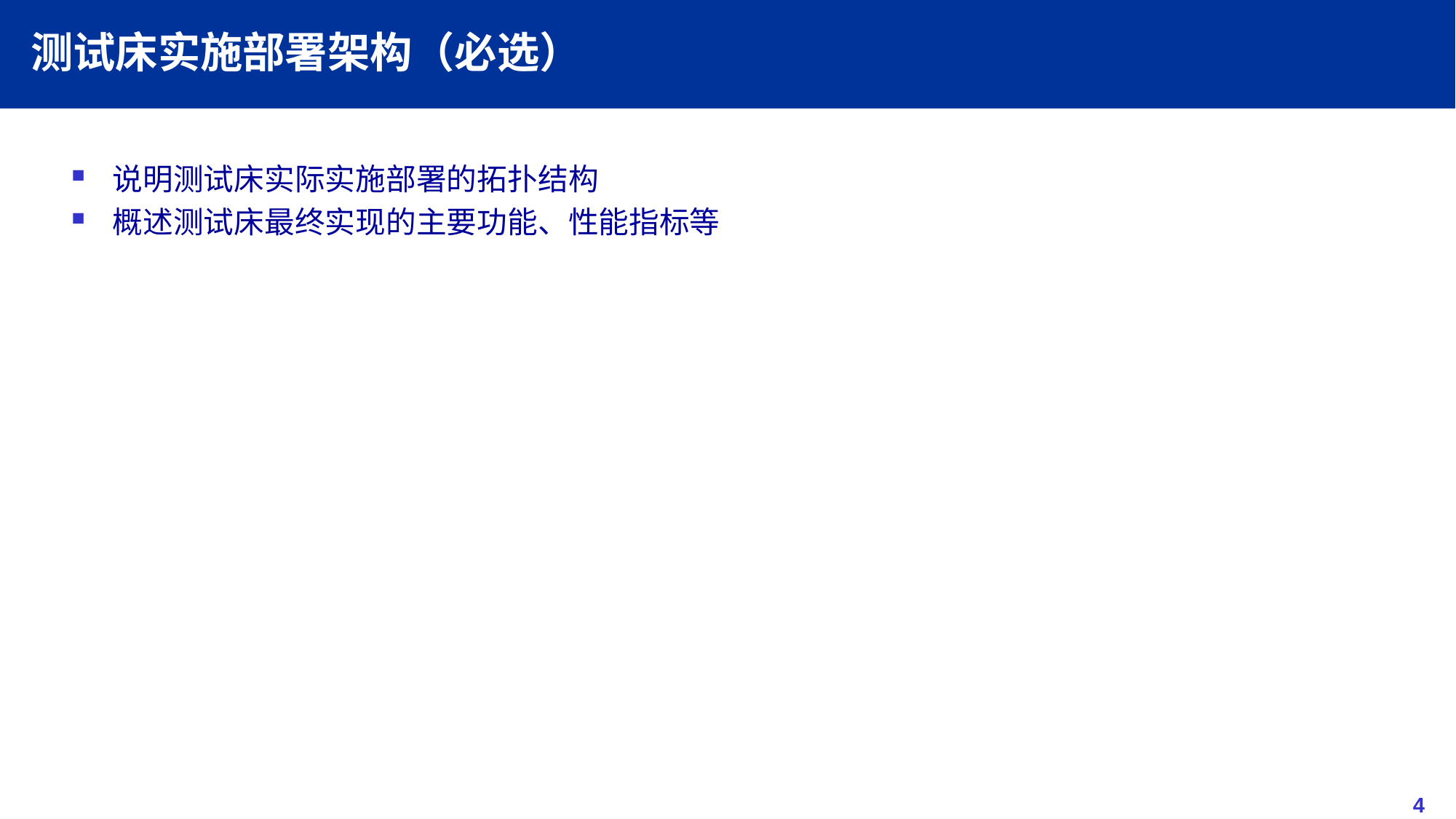

# 测试床实施部署架构（必选）
说明测试床实际实施部署的拓扑结构
概述测试床最终实现的主要功能、性能指标等